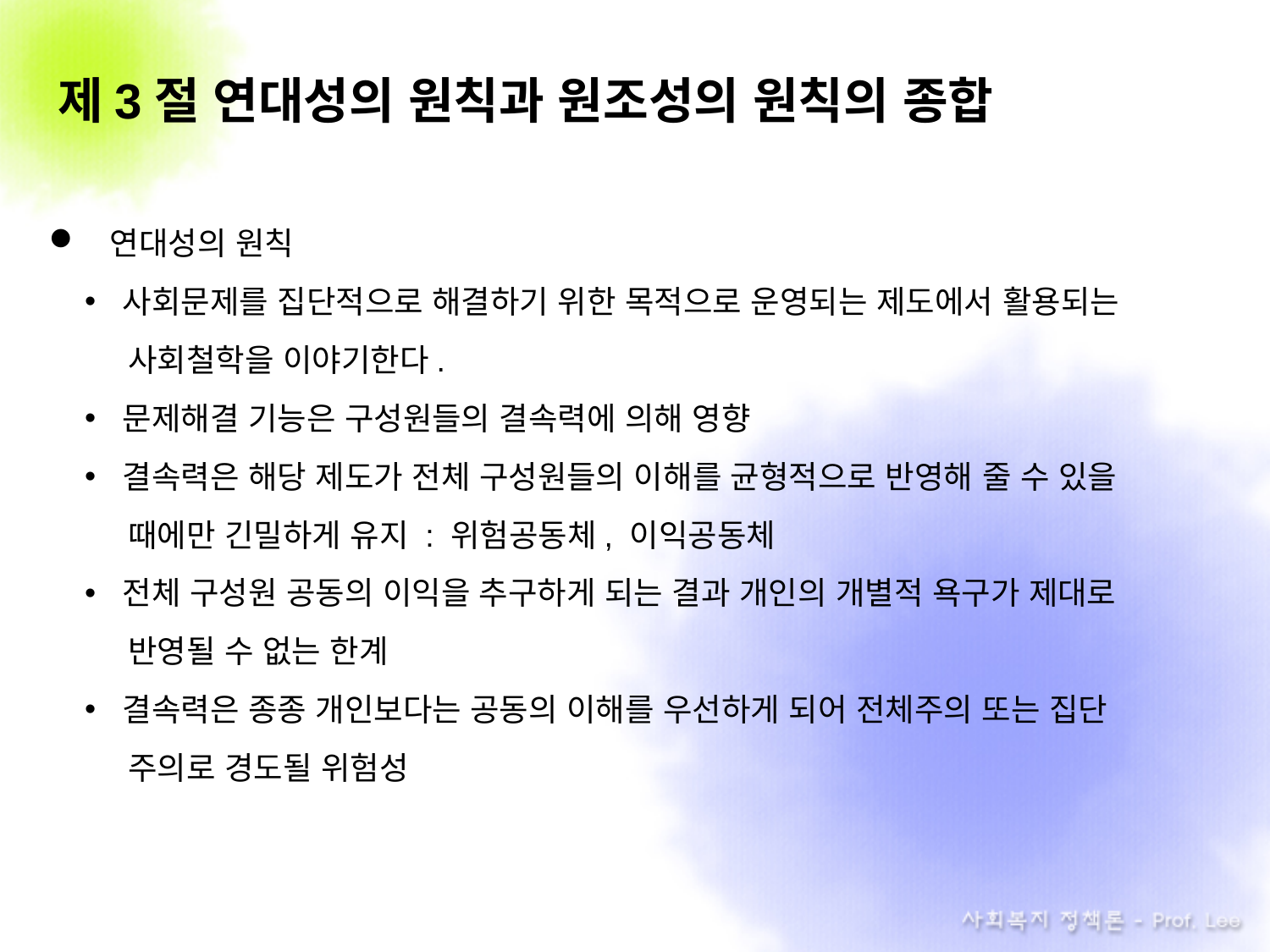

# 제3절 연대성의 원칙과 원조성의 원칙의 종합
연대성의 원칙
사회문제를 집단적으로 해결하기 위한 목적으로 운영되는 제도에서 활용되는
 .  사회철학을 이야기한다.
문제해결 기능은 구성원들의 결속력에 의해 영향
결속력은 해당 제도가 전체 구성원들의 이해를 균형적으로 반영해 줄 수 있을
  . 때에만 긴밀하게 유지 : 위험공동체, 이익공동체
전체 구성원 공동의 이익을 추구하게 되는 결과 개인의 개별적 욕구가 제대로
.   반영될 수 없는 한계
결속력은 종종 개인보다는 공동의 이해를 우선하게 되어 전체주의 또는 집단
.   주의로 경도될 위험성